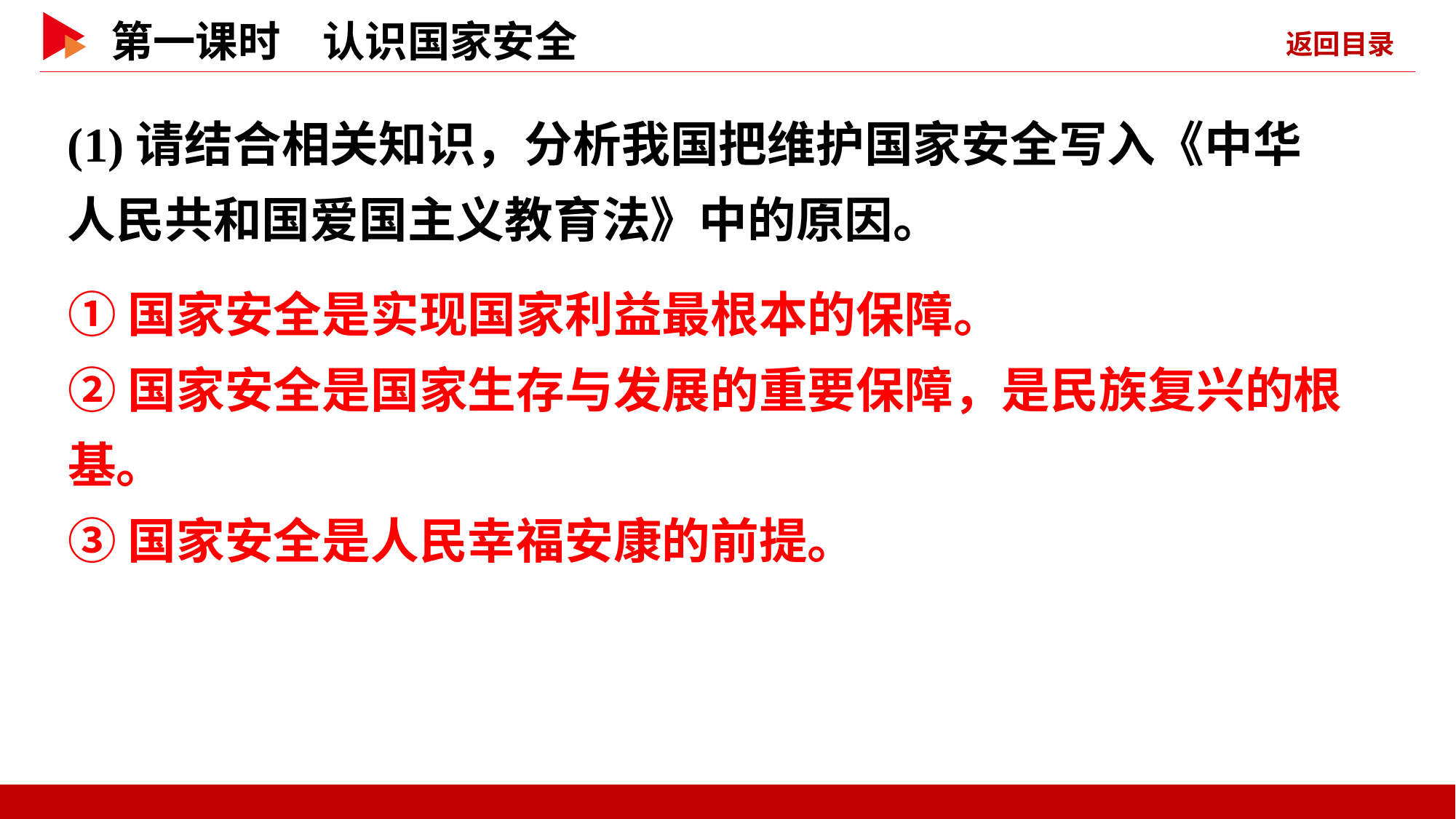

(1)请结合相关知识，分析我国把维护国家安全写入《中华人民共和国爱国主义教育法》中的原因。
①国家安全是实现国家利益最根本的保障。
②国家安全是国家生存与发展的重要保障，是民族复兴的根基。
③国家安全是人民幸福安康的前提。